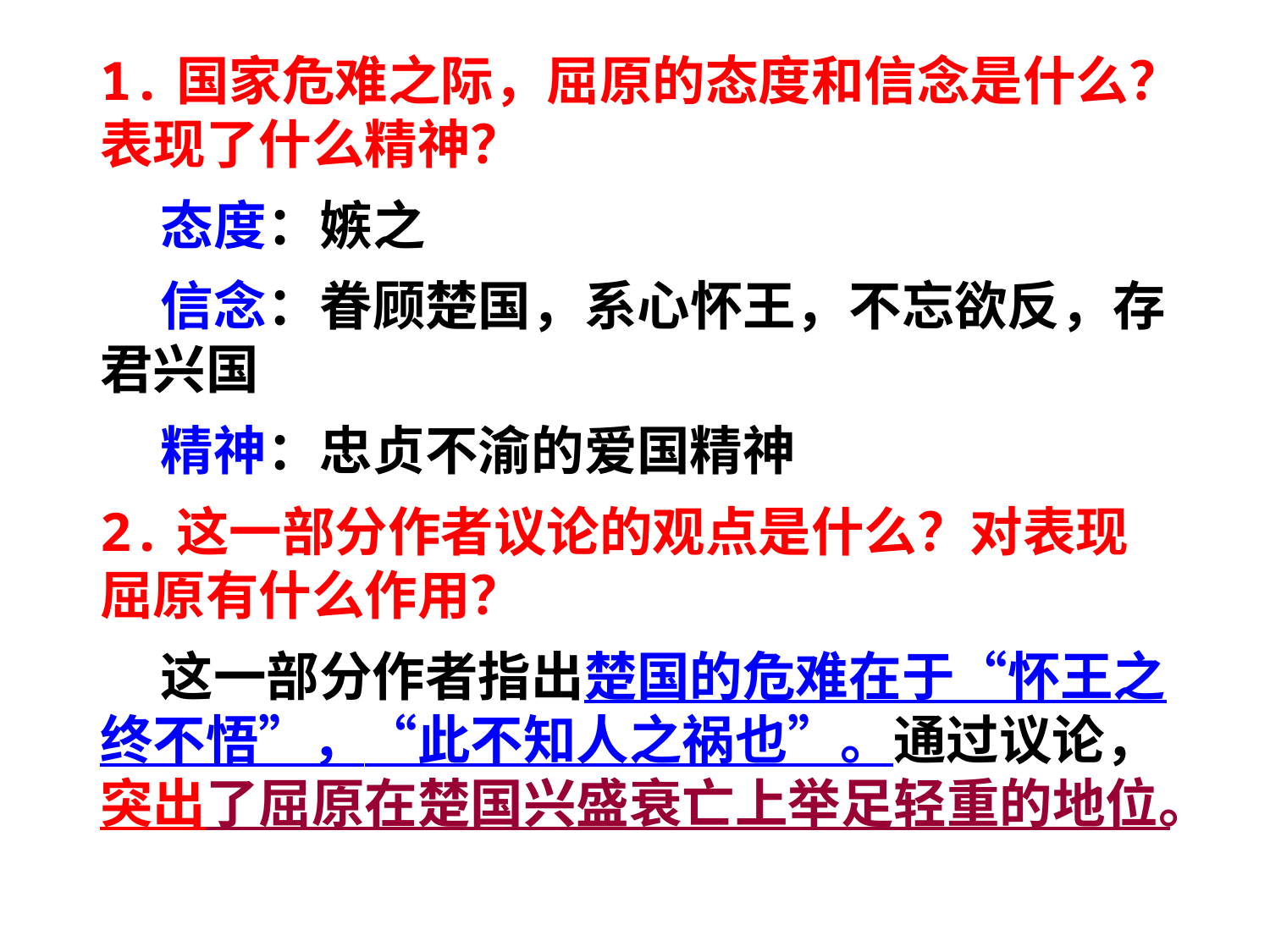

1.国家危难之际，屈原的态度和信念是什么？表现了什么精神？
    态度：嫉之
    信念：眷顾楚国，系心怀王，不忘欲反，存君兴国
    精神：忠贞不渝的爱国精神
2.这一部分作者议论的观点是什么？对表现屈原有什么作用？
    这一部分作者指出楚国的危难在于“怀王之终不悟”，“此不知人之祸也”。通过议论，突出了屈原在楚国兴盛衰亡上举足轻重的地位。